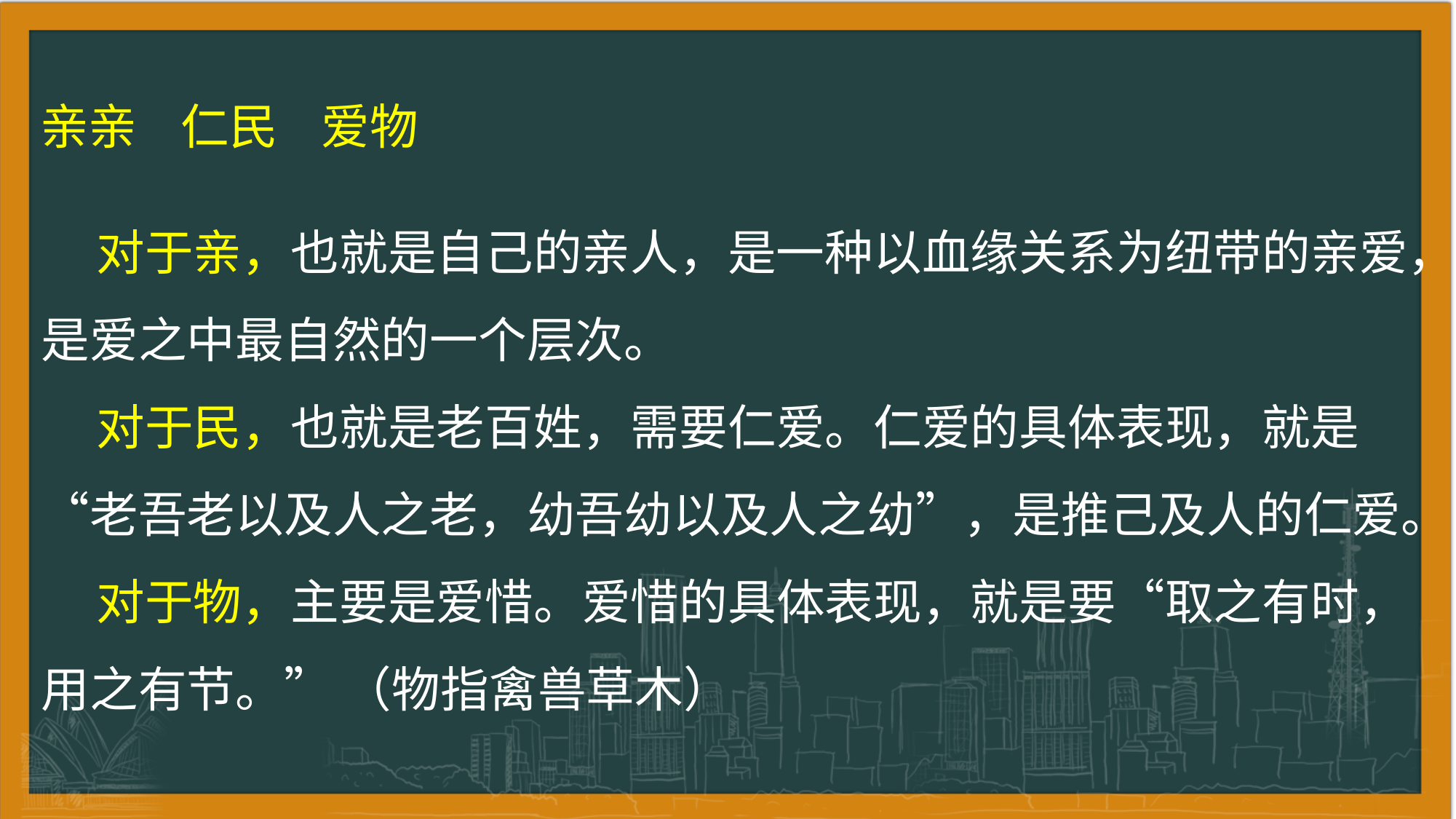

亲亲    仁民    爱物
    对于亲，也就是自己的亲人，是一种以血缘关系为纽带的亲爱，是爱之中最自然的一个层次。
    对于民，也就是老百姓，需要仁爱。仁爱的具体表现，就是“老吾老以及人之老，幼吾幼以及人之幼”，是推己及人的仁爱。
    对于物，主要是爱惜。爱惜的具体表现，就是要“取之有时，用之有节。” （物指禽兽草木）